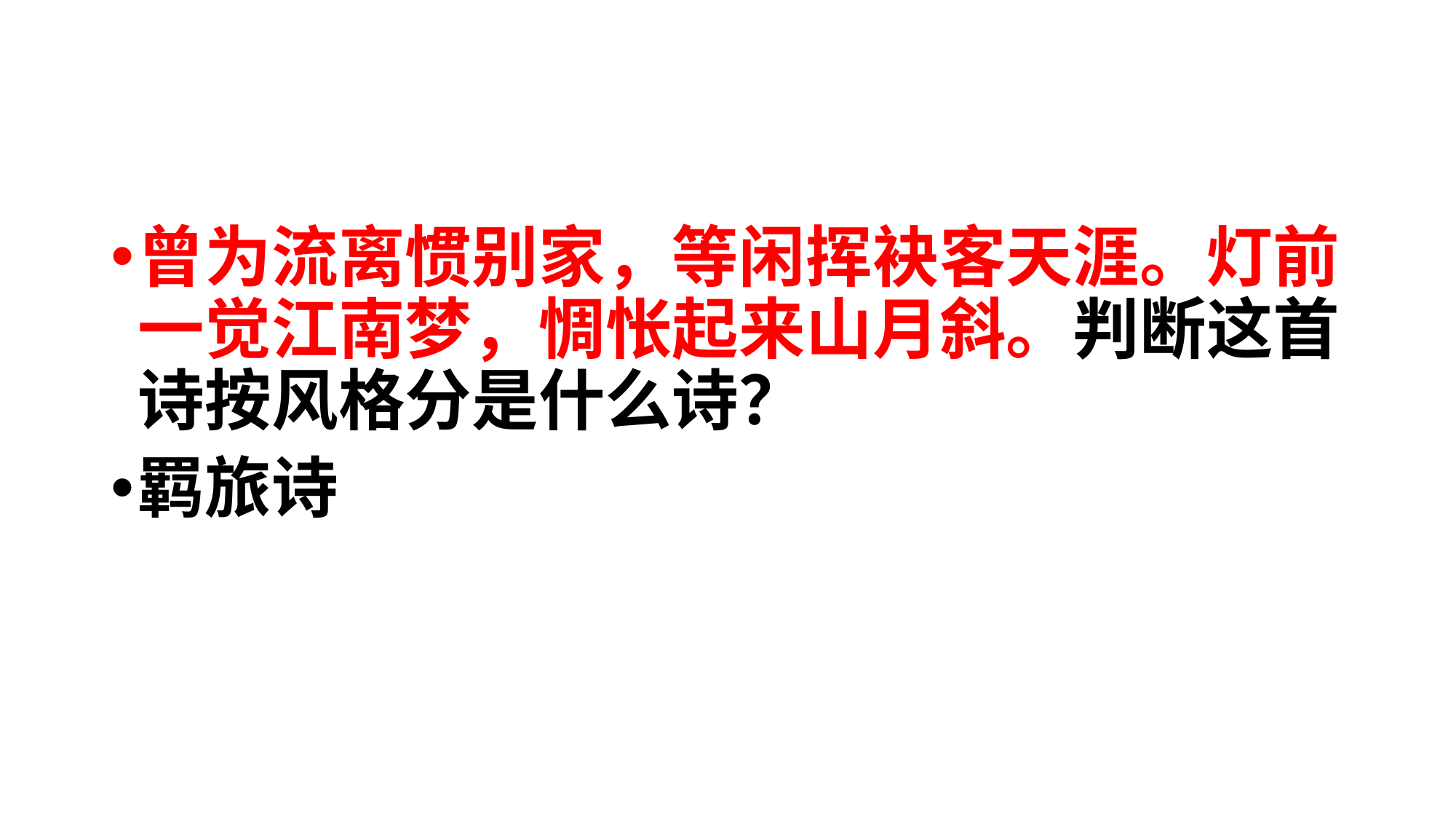

#
曾为流离惯别家，等闲挥袂客天涯。灯前一觉江南梦，惆怅起来山月斜。判断这首诗按风格分是什么诗？
羁旅诗